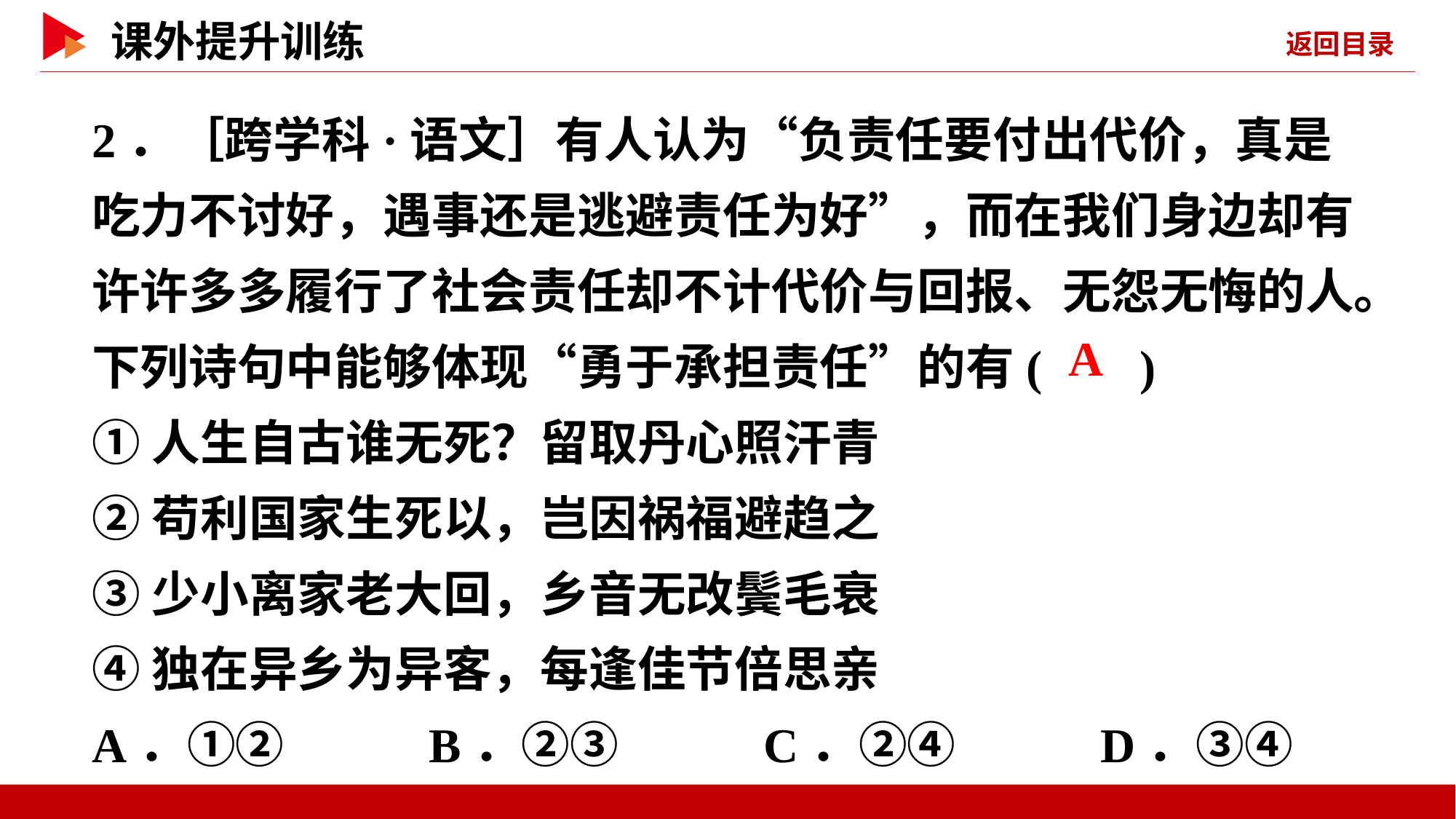

2．［跨学科·语文］有人认为“负责任要付出代价，真是吃力不讨好，遇事还是逃避责任为好”，而在我们身边却有许许多多履行了社会责任却不计代价与回报、无怨无悔的人。下列诗句中能够体现“勇于承担责任”的有(        )
①人生自古谁无死？留取丹心照汗青
②苟利国家生死以，岂因祸福避趋之
③少小离家老大回，乡音无改鬓毛衰
④独在异乡为异客，每逢佳节倍思亲
A．①②            B．②③            C．②④            D．③④
   A